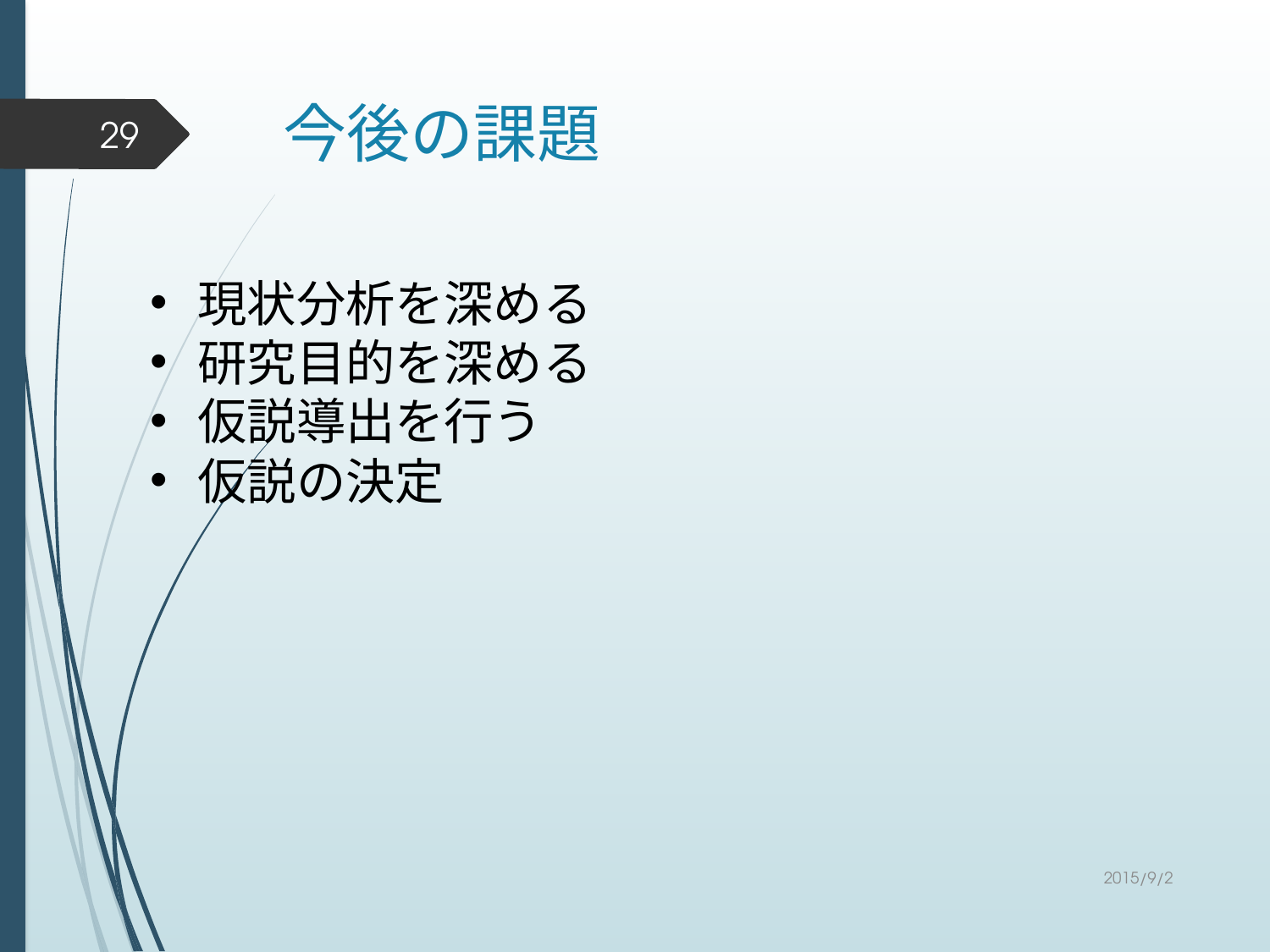

# 今後の課題
29
現状分析を深める
研究目的を深める
仮説導出を行う
仮説の決定
2015/9/2